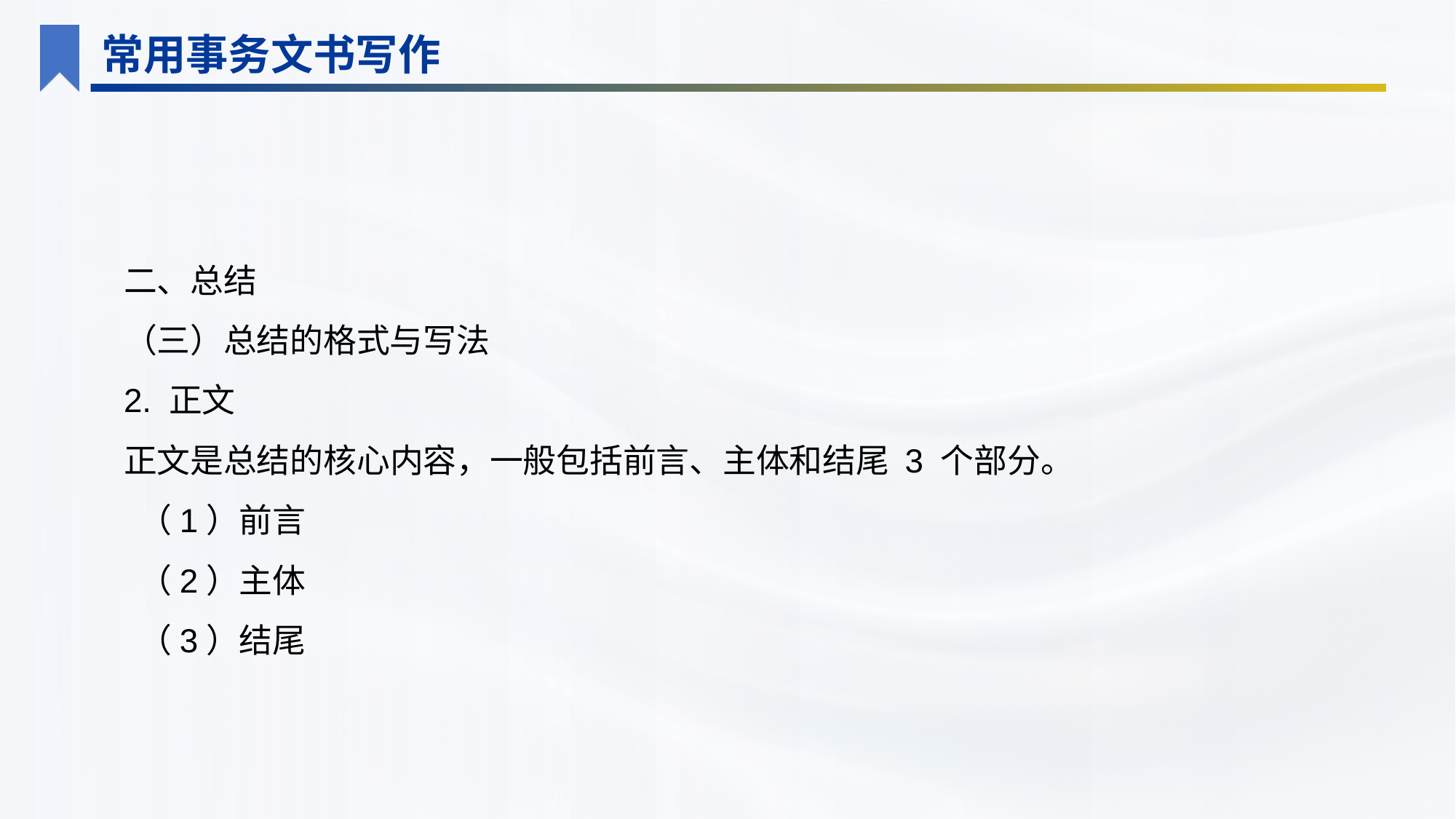

常用事务文书写作
二、总结
（三）总结的格式与写法
2. 正文
正文是总结的核心内容，一般包括前言、主体和结尾 3 个部分。
（1）前言
（2）主体
（3）结尾